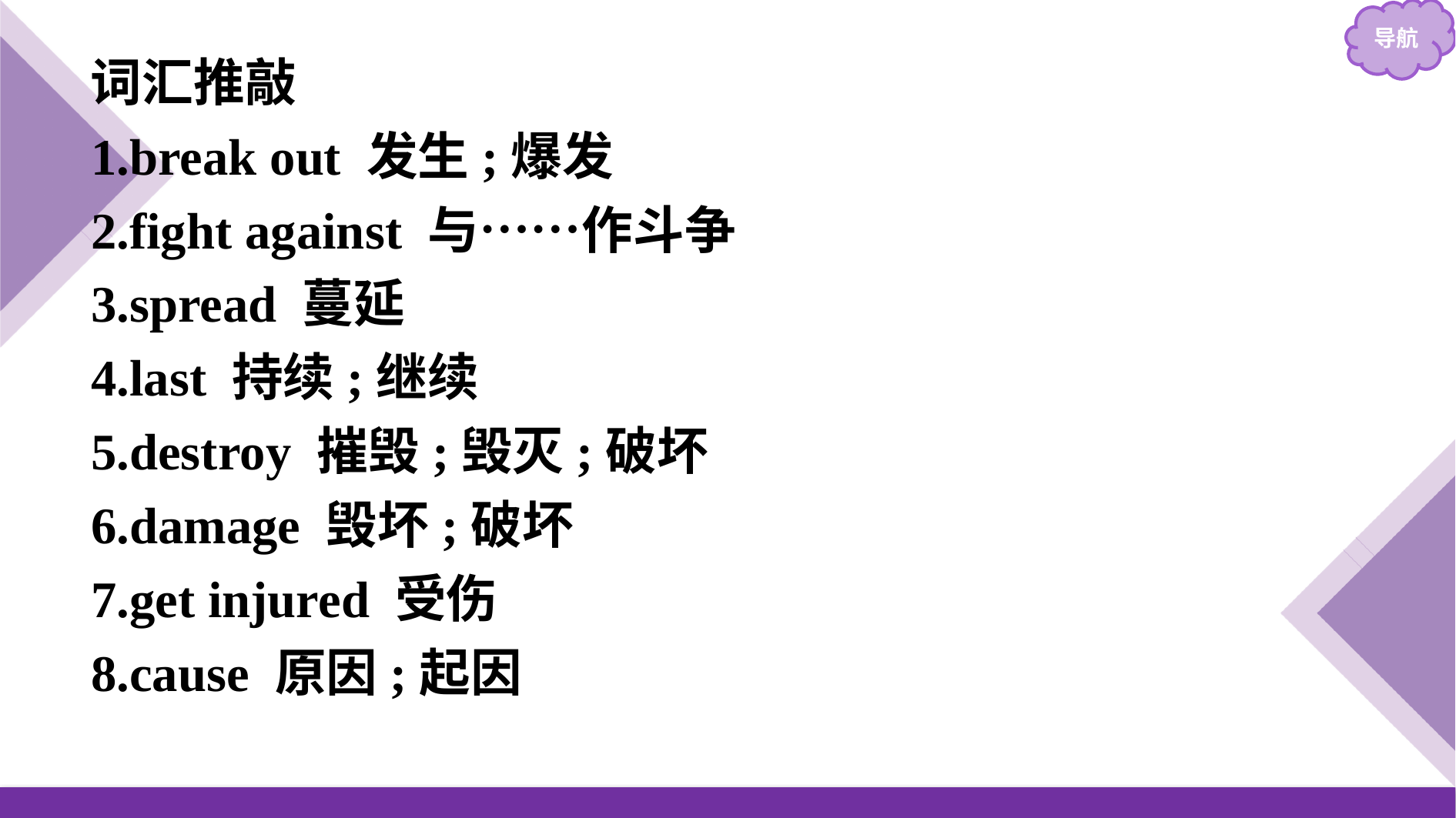

词汇推敲
1.break out 发生;爆发
2.fight against 与……作斗争
3.spread 蔓延
4.last 持续;继续
5.destroy 摧毁;毁灭;破坏
6.damage 毁坏;破坏
7.get injured 受伤
8.cause 原因;起因